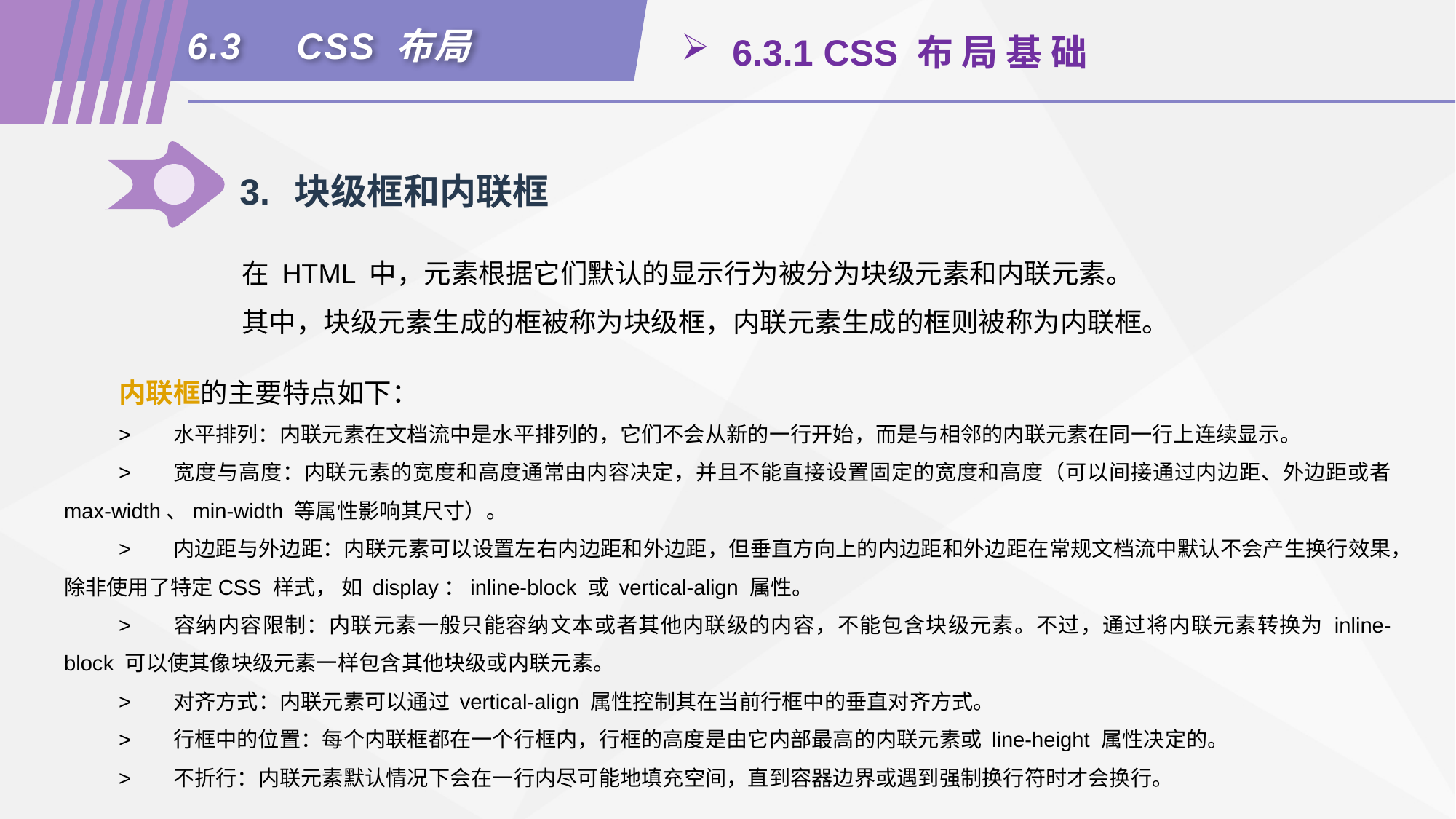

6.3	CSS 布局
 6.3.1 CSS 布 局 基 础

3.	块级框和内联框
在 HTML 中，元素根据它们默认的显示行为被分为块级元素和内联元素。
其中，块级元素生成的框被称为块级框，内联元素生成的框则被称为内联框。
内联框的主要特点如下：
>	水平排列：内联元素在文档流中是水平排列的，它们不会从新的一行开始，而是与相邻的内联元素在同一行上连续显示。
>	宽度与高度：内联元素的宽度和高度通常由内容决定，并且不能直接设置固定的宽度和高度（可以间接通过内边距、外边距或者 max-width、min-width 等属性影响其尺寸）。
>	内边距与外边距：内联元素可以设置左右内边距和外边距，但垂直方向上的内边距和外边距在常规文档流中默认不会产生换行效果，除非使用了特定CSS 样式， 如 display：inline-block 或 vertical-align 属性。
>	容纳内容限制：内联元素一般只能容纳文本或者其他内联级的内容，不能包含块级元素。不过，通过将内联元素转换为 inline-block 可以使其像块级元素一样包含其他块级或内联元素。
>	对齐方式：内联元素可以通过 vertical-align 属性控制其在当前行框中的垂直对齐方式。
>	行框中的位置：每个内联框都在一个行框内，行框的高度是由它内部最高的内联元素或 line-height 属性决定的。
>	不折行：内联元素默认情况下会在一行内尽可能地填充空间，直到容器边界或遇到强制换行符时才会换行。